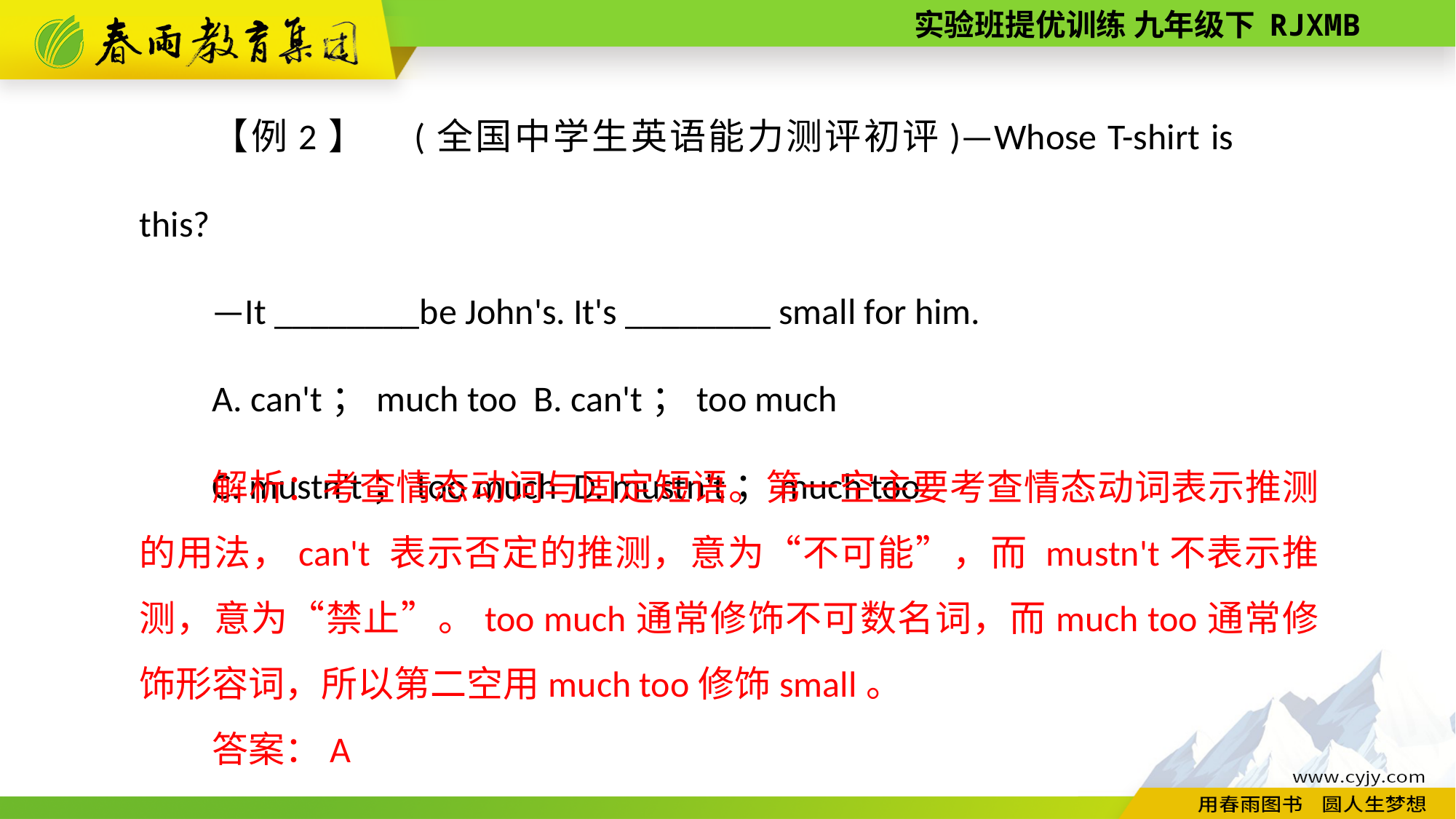

【例2】　(全国中学生英语能力测评初评)—Whose T­-shirt is this?
—It ________be John's. It's ________ small for him.
A. can't；much too  B. can't；too much
C. mustn't；too much  D. mustn't；much too
解析：考查情态动词与固定短语。第一空主要考查情态动词表示推测的用法，can't 表示否定的推测，意为“不可能”，而 mustn't不表示推测，意为“禁止”。too much通常修饰不可数名词，而much too通常修饰形容词，所以第二空用much too修饰small。
答案：A